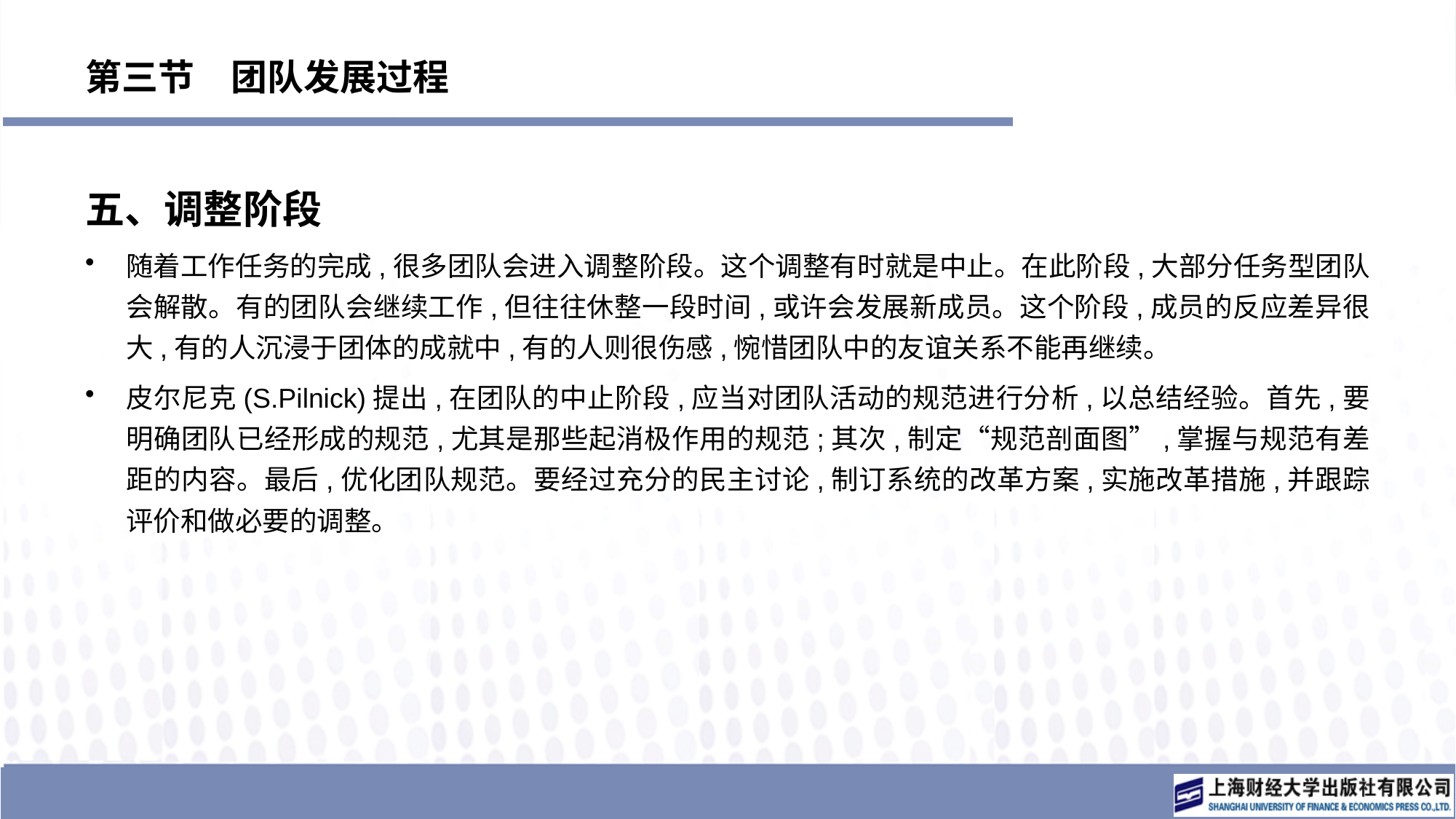

# 第三节　团队发展过程
五、调整阶段
随着工作任务的完成,很多团队会进入调整阶段。这个调整有时就是中止。在此阶段,大部分任务型团队会解散。有的团队会继续工作,但往往休整一段时间,或许会发展新成员。这个阶段,成员的反应差异很大,有的人沉浸于团体的成就中,有的人则很伤感,惋惜团队中的友谊关系不能再继续。
皮尔尼克(S.Pilnick)提出,在团队的中止阶段,应当对团队活动的规范进行分析,以总结经验。首先,要明确团队已经形成的规范,尤其是那些起消极作用的规范;其次,制定“规范剖面图”,掌握与规范有差距的内容。最后,优化团队规范。要经过充分的民主讨论,制订系统的改革方案,实施改革措施,并跟踪评价和做必要的调整。